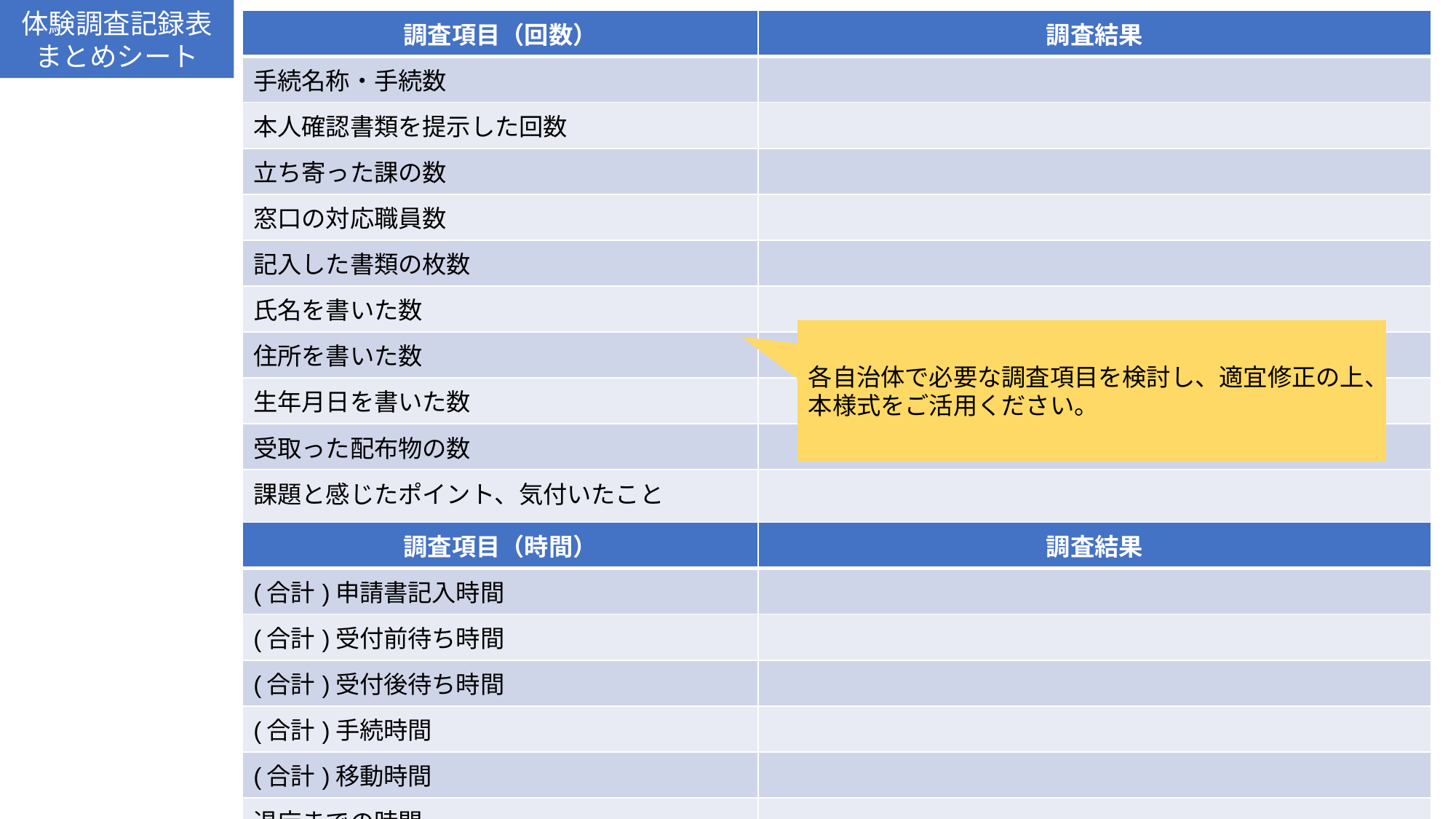

体験調査記録表
まとめシート
| 調査項目（回数） | 調査結果 |
| --- | --- |
| 手続名称・手続数 |  |
| 本人確認書類を提示した回数 |  |
| 立ち寄った課の数 |  |
| 窓口の対応職員数 |  |
| 記入した書類の枚数 |  |
| 氏名を書いた数 |  |
| 住所を書いた数 |  |
| 生年月日を書いた数 |  |
| 受取った配布物の数 |  |
| 課題と感じたポイント、気付いたこと |  |
各自治体で必要な調査項目を検討し、適宜修正の上、本様式をご活用ください。
| 調査項目（時間） | 調査結果 |
| --- | --- |
| (合計)申請書記入時間 |  |
| (合計)受付前待ち時間 |  |
| (合計)受付後待ち時間 |  |
| (合計)手続時間 |  |
| (合計)移動時間 |  |
| 退庁までの時間 |  |